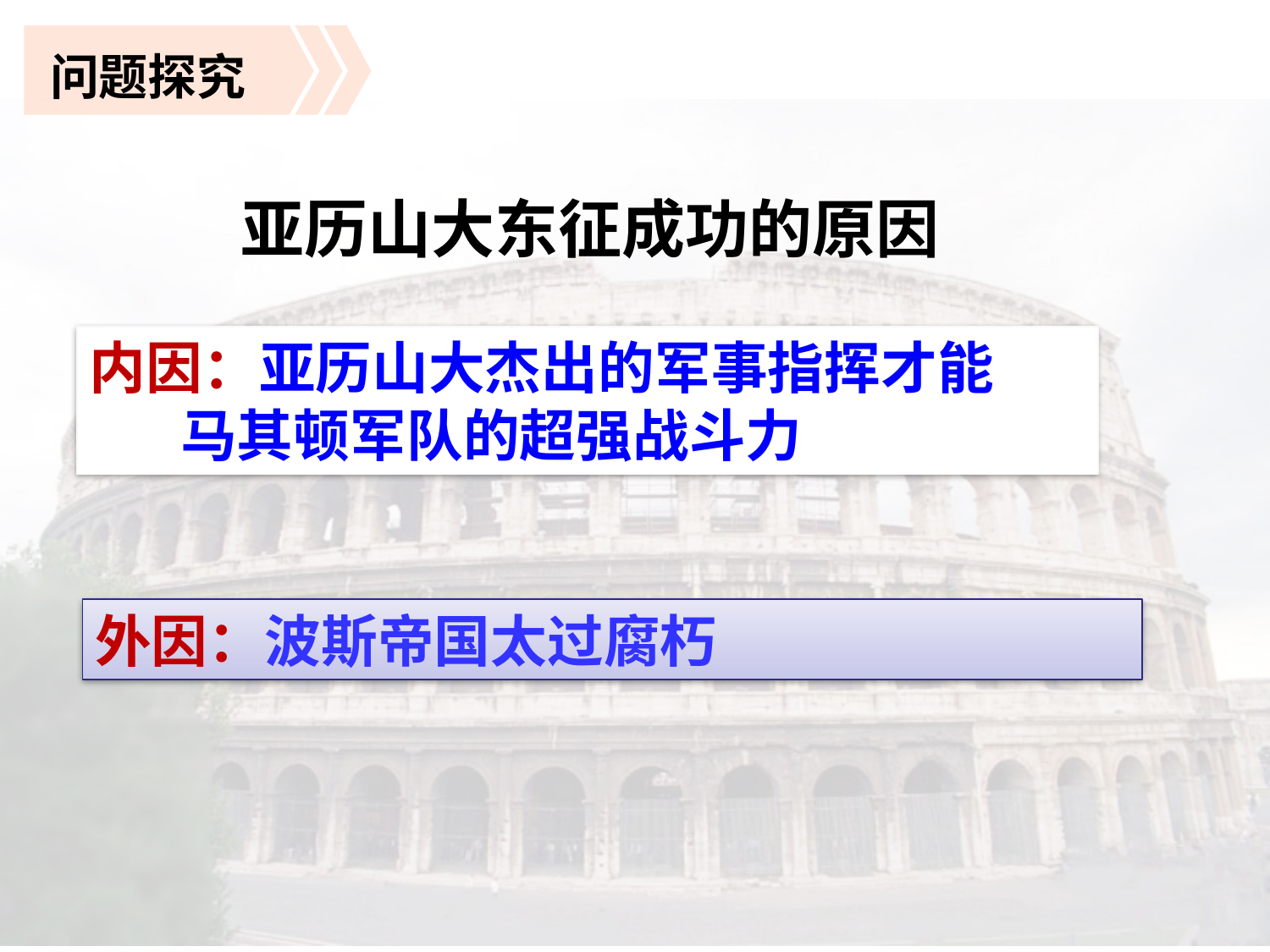

问题探究
亚历山大东征成功的原因
内因：亚历山大杰出的军事指挥才能
      马其顿军队的超强战斗力
外因：波斯帝国太过腐朽